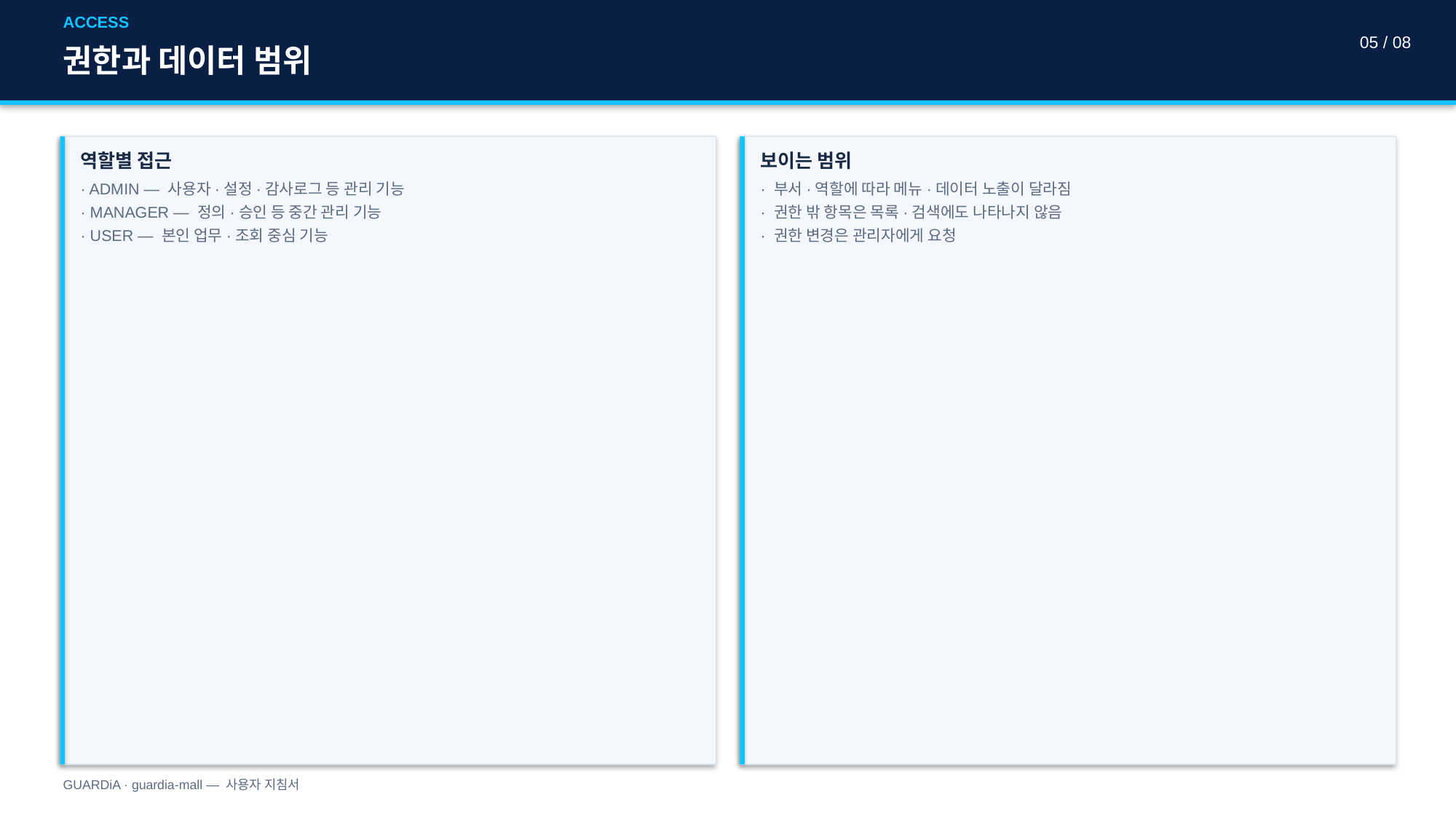

ACCESS
05 / 08
권한과 데이터 범위

역할별 접근
· ADMIN — 사용자·설정·감사로그 등 관리 기능
· MANAGER — 정의·승인 등 중간 관리 기능
· USER — 본인 업무·조회 중심 기능
보이는 범위
· 부서·역할에 따라 메뉴·데이터 노출이 달라짐
· 권한 밖 항목은 목록·검색에도 나타나지 않음
· 권한 변경은 관리자에게 요청
GUARDiA · guardia-mall — 사용자 지침서